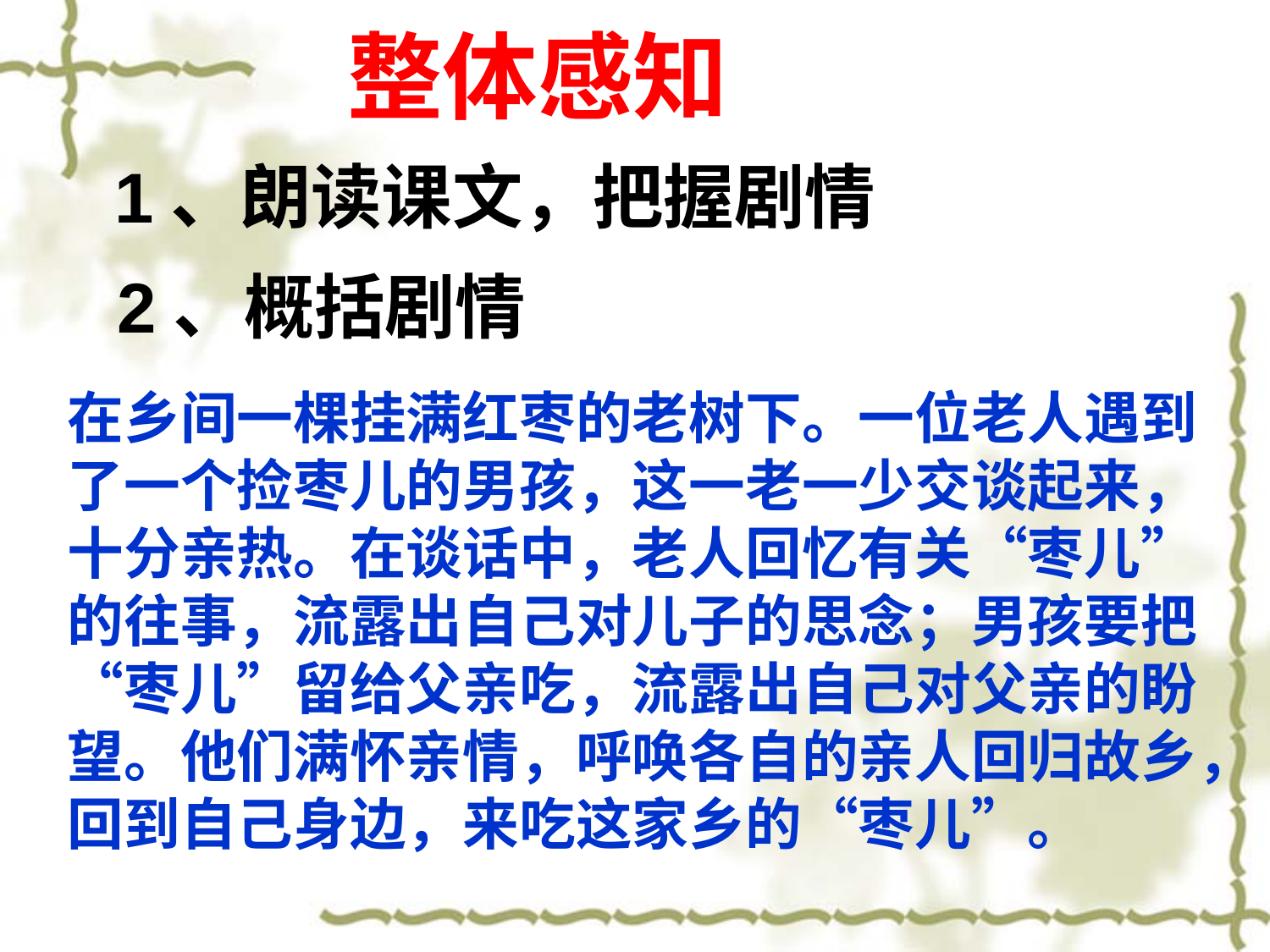

整体感知
1、朗读课文，把握剧情

2、概括剧情
在乡间一棵挂满红枣的老树下。一位老人遇到了一个捡枣儿的男孩，这一老一少交谈起来，十分亲热。在谈话中，老人回忆有关“枣儿”的往事，流露出自己对儿子的思念；男孩要把“枣儿”留给父亲吃，流露出自己对父亲的盼望。他们满怀亲情，呼唤各自的亲人回归故乡，回到自己身边，来吃这家乡的“枣儿”。